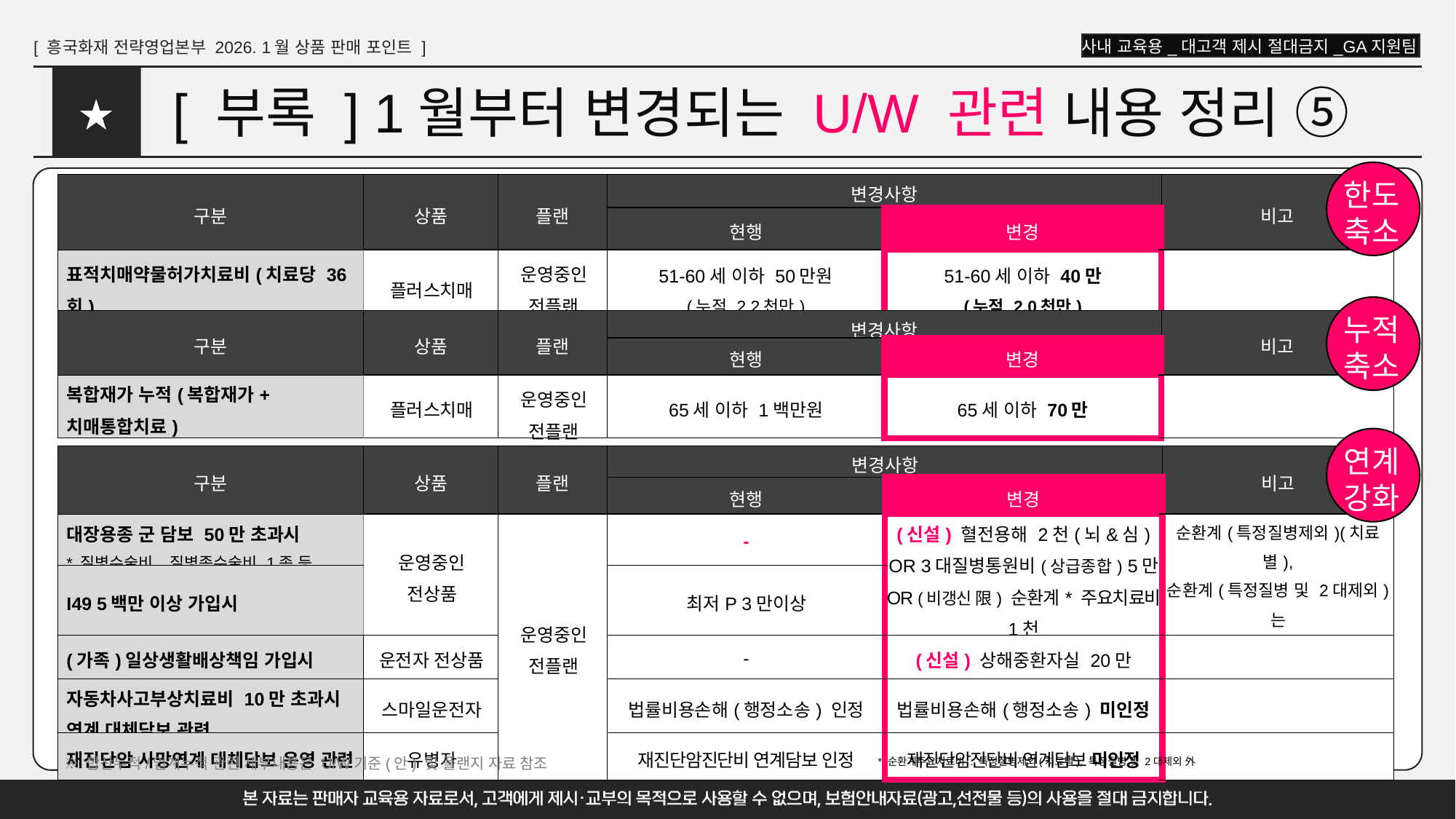

# [ 부록 ] 1월부터 변경되는 U/W 관련 내용 정리 ⑤
★

한도
축소
| 구분 | 상품 | 플랜 | 변경사항 |  | 비고 |
| --- | --- | --- | --- | --- | --- |
|  |  |  | 현행 | 변경 |  |
| 표적치매약물허가치료비(치료당 36회) | 플러스치매 | 운영중인 전플랜 | 51-60세 이하 50만원 (누적 2.2천만) | 51-60세 이하 40만 (누적 2.0천만) |  |

누적
축소
| 구분 | 상품 | 플랜 | 변경사항 |  | 비고 |
| --- | --- | --- | --- | --- | --- |
|  |  |  | 현행 | 변경 |  |
| 복합재가 누적(복합재가+치매통합치료) | 플러스치매 | 운영중인 전플랜 | 65세 이하 1백만원 | 65세 이하 70만 |  |

연계
강화
| 구분 | 상품 | 플랜 | 변경사항 |  | 비고 |
| --- | --- | --- | --- | --- | --- |
|  |  |  | 현행 | 변경 |  |
| 대장용종 군 담보 50만 초과시 \* 질병수술비, 질병종수술비 1종 등 | 운영중인 전상품 | 운영중인 전플랜 | - | (신설) 혈전용해 2천(뇌&심) OR 3대질병통원비(상급종합) 5만 OR (비갱신 限) 순환계\* 주요치료비 1천 | 순환계(특정질병제외)(치료별), 순환계(특정질병 및 2대제외) 는 연계 대체담보에서 제외 |
| I49 5백만 이상 가입시 |  |  | 최저P 3만이상 |  |  |
| (가족)일상생활배상책임 가입시 | 운전자 전상품 |  | - | (신설) 상해중환자실 20만 |  |
| 자동차사고부상치료비 10만 초과시 연계 대체담보 관련 | 스마일운전자 |  | 법률비용손해(행정소송) 인정 | 법률비용손해(행정소송) 미인정 |  |
| 재진단암 사망연계 대체담보 운영 관련 | 유병자 |  | 재진단암진단비 연계담보 인정 | 재진단암진단비 연계담보 미인정 |  |
※ 합산누적/업계누적 관련 세부내용은 U/W기준(안) 및 플랜지 자료 참조
* 순환계주요치료비 : 특정질병제외(치료별), 특정질병 및 2대제외 外